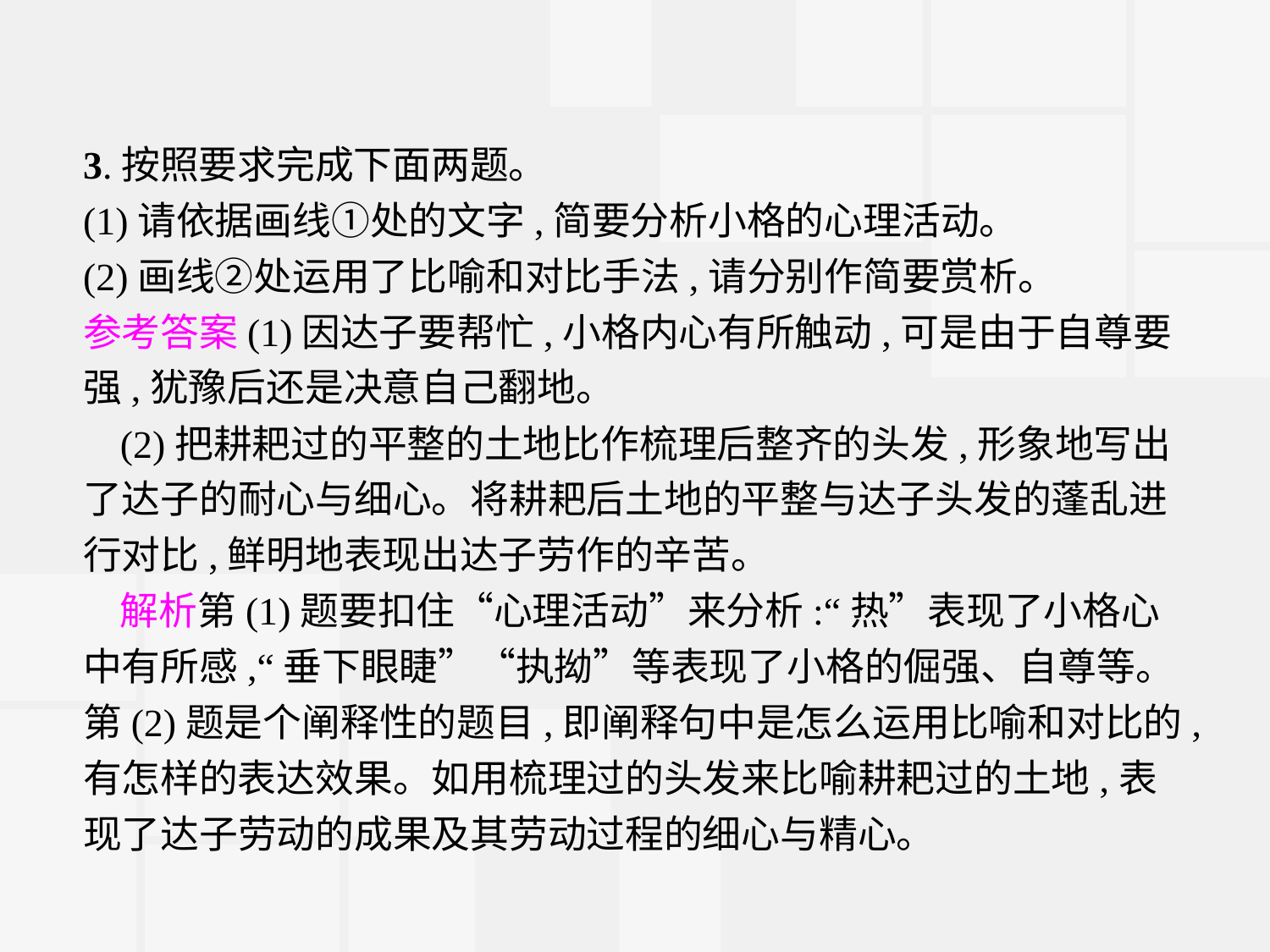

3.按照要求完成下面两题。
(1)请依据画线①处的文字,简要分析小格的心理活动。
(2)画线②处运用了比喻和对比手法,请分别作简要赏析。
参考答案(1)因达子要帮忙,小格内心有所触动,可是由于自尊要强,犹豫后还是决意自己翻地。
(2)把耕耙过的平整的土地比作梳理后整齐的头发,形象地写出了达子的耐心与细心。将耕耙后土地的平整与达子头发的蓬乱进行对比,鲜明地表现出达子劳作的辛苦。
解析第(1)题要扣住“心理活动”来分析:“热”表现了小格心中有所感,“垂下眼睫”“执拗”等表现了小格的倔强、自尊等。第(2)题是个阐释性的题目,即阐释句中是怎么运用比喻和对比的,有怎样的表达效果。如用梳理过的头发来比喻耕耙过的土地,表现了达子劳动的成果及其劳动过程的细心与精心。